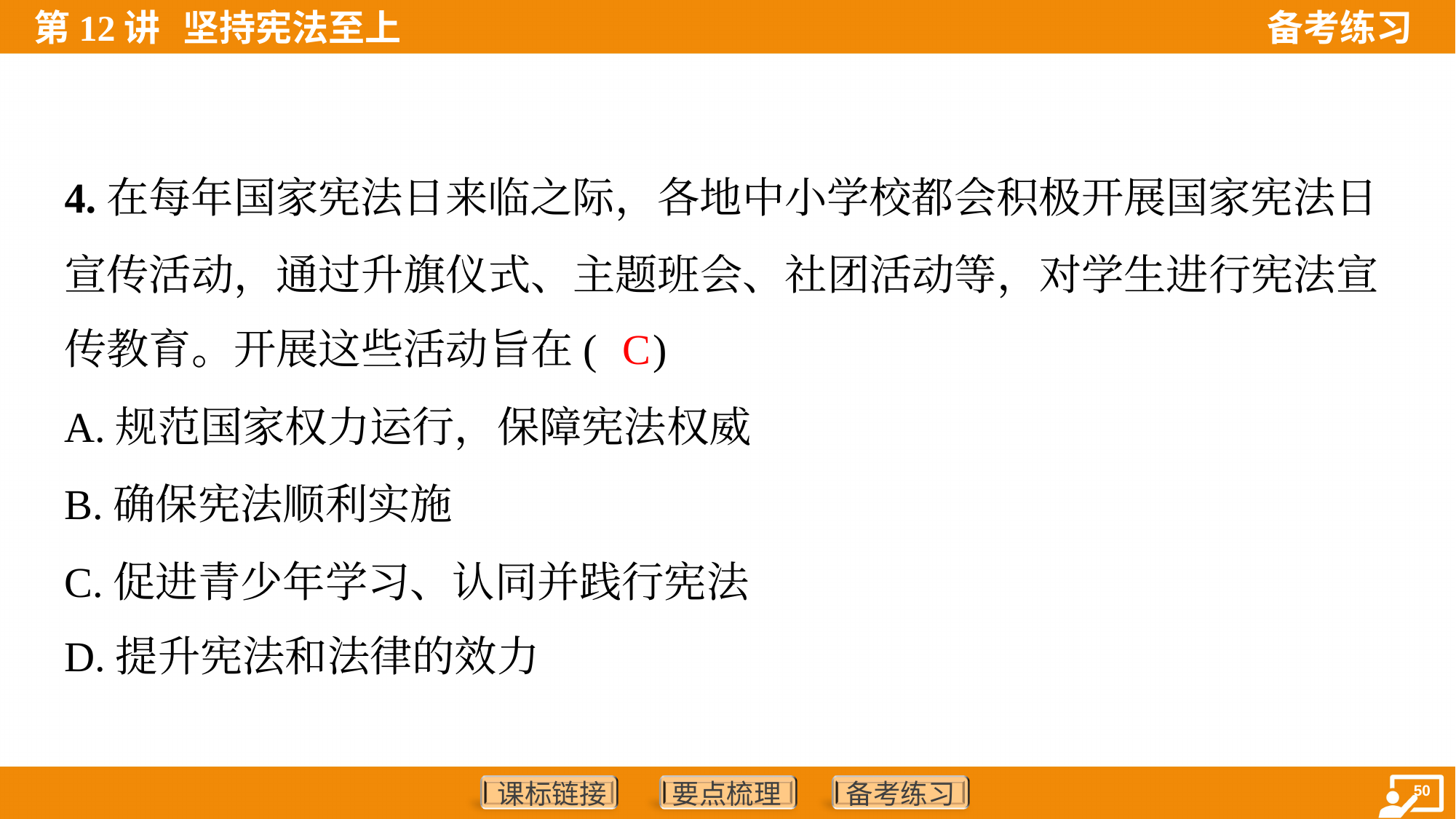

4.在每年国家宪法日来临之际，各地中小学校都会积极开展国家宪法日
宣传活动，通过升旗仪式、主题班会、社团活动等，对学生进行宪法宣
传教育。开展这些活动旨在(     )
C
A.规范国家权力运行，保障宪法权威
B.确保宪法顺利实施
C.促进青少年学习、认同并践行宪法
D.提升宪法和法律的效力